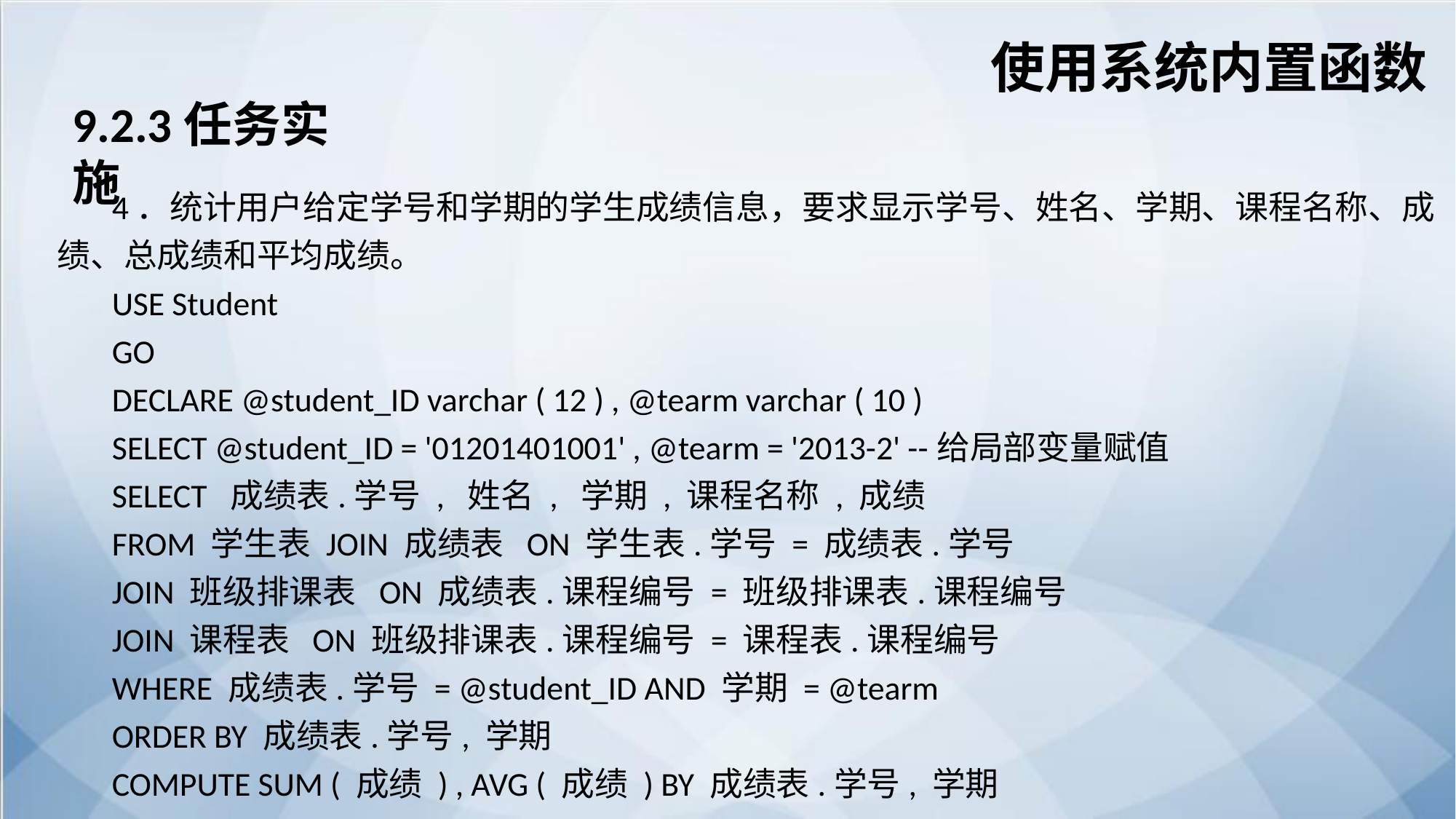

使用系统内置函数
9.2.3任务实施
4．统计用户给定学号和学期的学生成绩信息，要求显示学号、姓名、学期、课程名称、成绩、总成绩和平均成绩。
USE Student
GO
DECLARE @student_ID varchar ( 12 ) , @tearm varchar ( 10 )
SELECT @student_ID = '01201401001' , @tearm = '2013-2' --给局部变量赋值
SELECT  成绩表.学号 ,  姓名 ,  学期 , 课程名称 , 成绩
FROM 学生表 JOIN 成绩表  ON 学生表.学号 = 成绩表.学号
JOIN 班级排课表  ON 成绩表.课程编号 = 班级排课表.课程编号
JOIN 课程表  ON 班级排课表.课程编号 = 课程表.课程编号
WHERE 成绩表.学号 = @student_ID AND 学期 = @tearm
ORDER BY 成绩表.学号, 学期
COMPUTE SUM ( 成绩 ) , AVG ( 成绩 ) BY 成绩表.学号, 学期